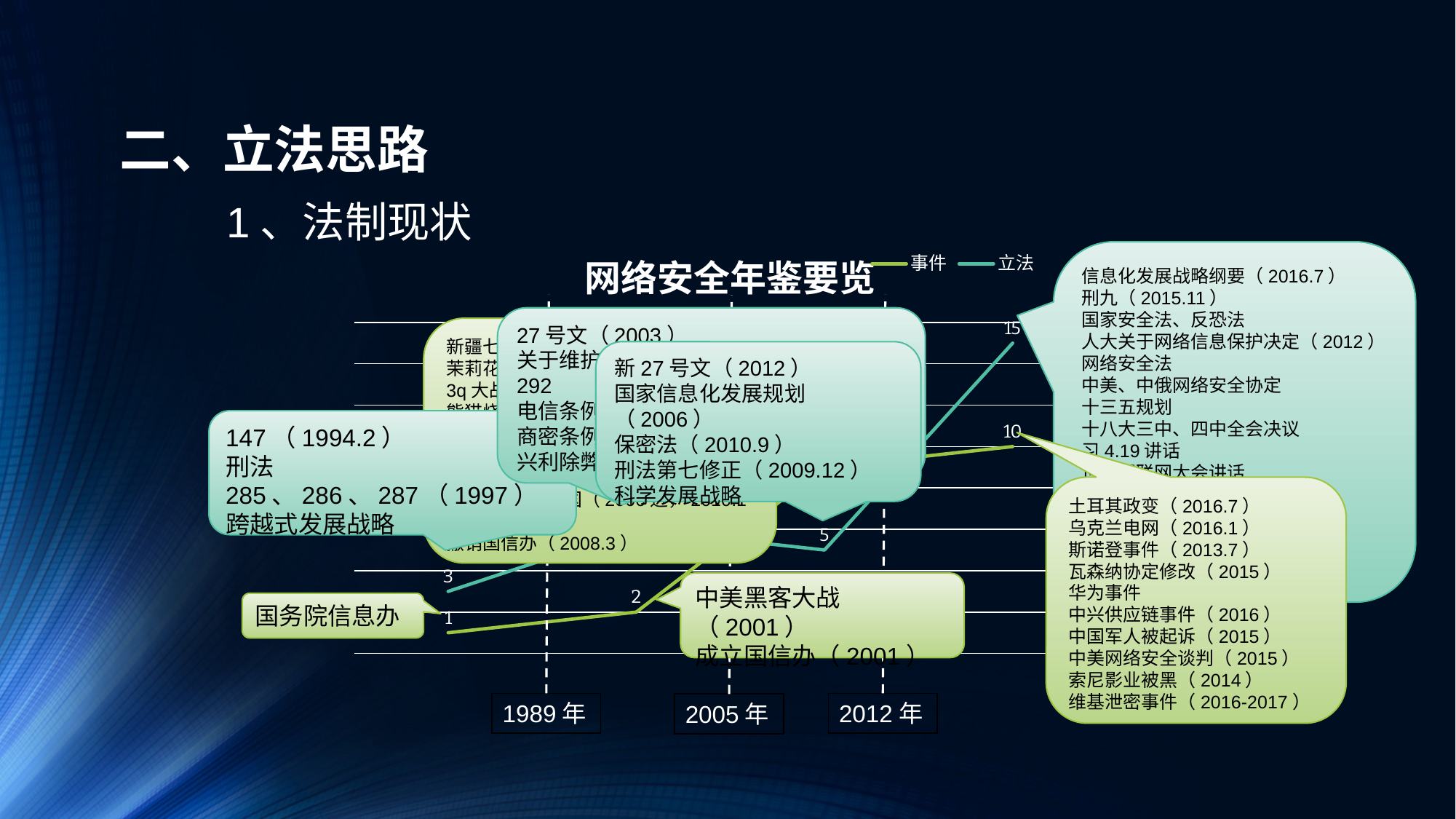

# 二、立法思路
1、法制现状

### Chart: 网络安全年鉴要览

| Category | 事件 | 立法 |
|---|---|---|
| 类别 1 | 1.0 | 3.0 |
| 类别 2 | 2.0 | 6.0 |
| 类别 3 | 9.0 | 5.0 |
| 类别 4 | 10.0 | 15.0 |
信息化发展战略纲要（2016.7）
刑九（2015.11）
国家安全法、反恐法
人大关于网络信息保护决定（2012）
网络安全法
中美、中俄网络安全协定
十三五规划
十八大三中、四中全会决议
习4.19讲话
世界互联网大会讲话
国家网络空间安全战略
网络空间国际合作战略
安全发展战略
密码法（规划）
出口管制法
1989年
2012年
2005年
27号文（2003）
关于维护互联网安全的决定（2000.12）
292
电信条例（2000.9）
商密条例（2009.10）
兴利除弊发展战略

新疆七五（2009.7）
茉莉花革命（2010.12）
3q大战（2010.9）
熊猫烧香（2011.4-2012.5）
爱沙尼亚政府被黑（2007.4）
震网病毒（2010.7）
火焰病毒（2012.5）
Google退出中国（2006进，2010.1出）
撤销国信办（2008.3）
新27号文（2012）
国家信息化发展规划（2006）
保密法（2010.9）
刑法第七修正（2009.12）
科学发展战略
147（1994.2）
刑法285、286、287（1997）
跨越式发展战略
土耳其政变（2016.7）
乌克兰电网（2016.1）
斯诺登事件（2013.7）
瓦森纳协定修改（2015）
华为事件
中兴供应链事件（2016）
中国军人被起诉（2015）
中美网络安全谈判（2015）
索尼影业被黑（2014）
维基泄密事件（2016-2017）

中美黑客大战（2001）
成立国信办（2001）
国务院信息办